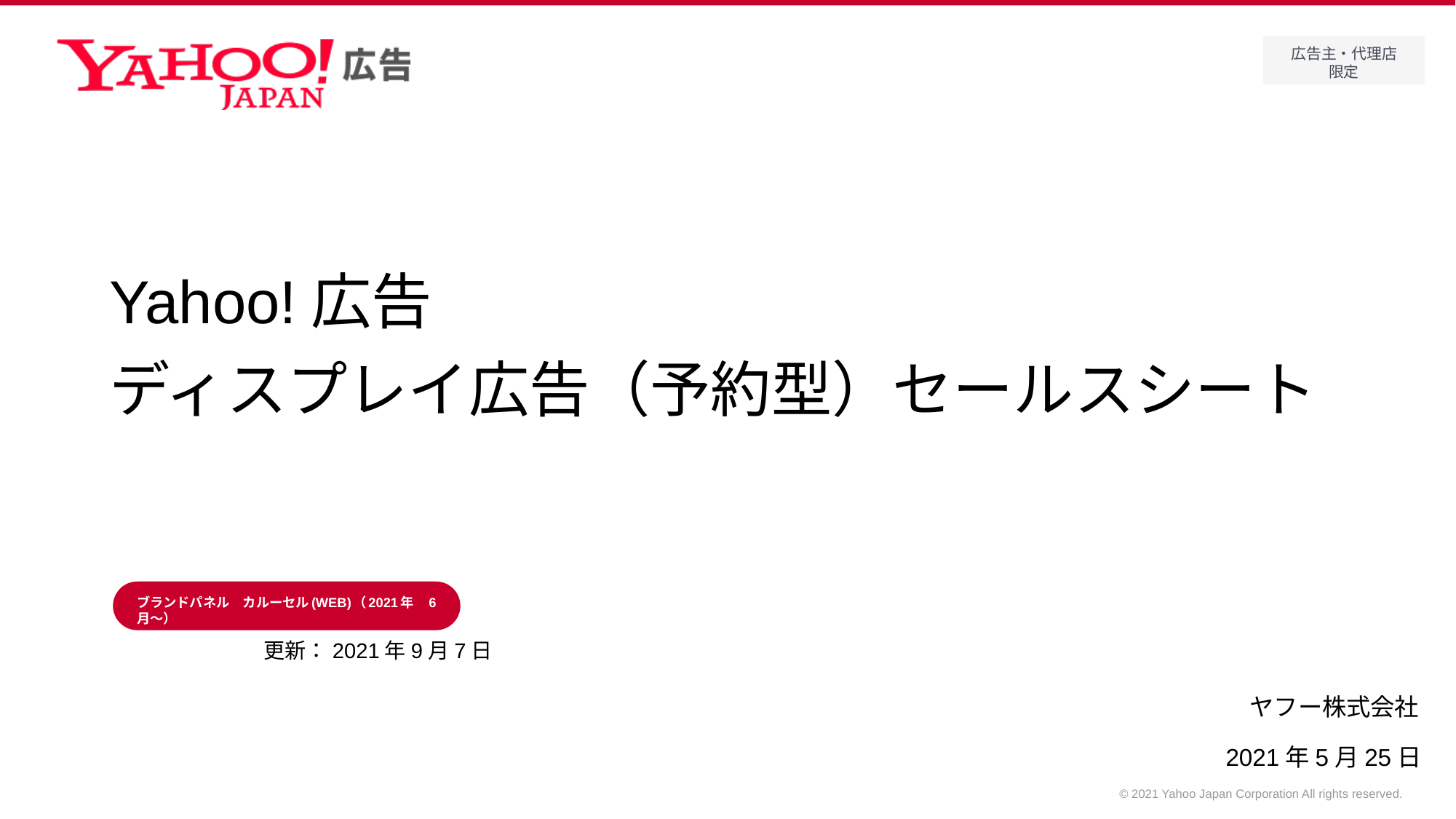

# Yahoo!広告 ディスプレイ広告（予約型）セールスシート
ブランドパネル　カルーセル(WEB)（2021年　6月～）
更新：2021年9月7日
2021年5月25日